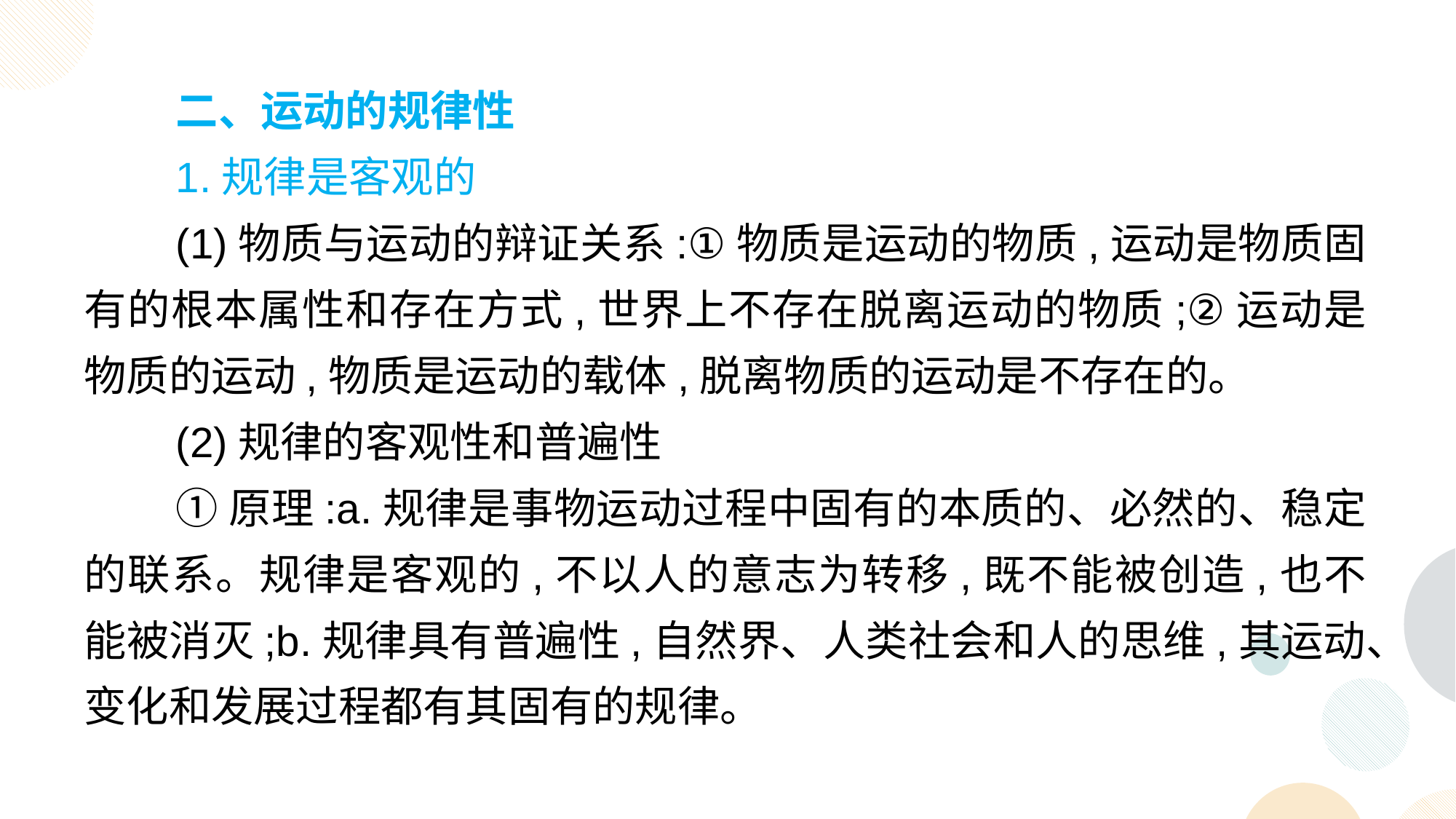

二、运动的规律性
1.规律是客观的
(1)物质与运动的辩证关系:①物质是运动的物质,运动是物质固有的根本属性和存在方式,世界上不存在脱离运动的物质;②运动是物质的运动,物质是运动的载体,脱离物质的运动是不存在的。
(2)规律的客观性和普遍性
①原理:a.规律是事物运动过程中固有的本质的、必然的、稳定的联系。规律是客观的,不以人的意志为转移,既不能被创造,也不能被消灭;b.规律具有普遍性,自然界、人类社会和人的思维,其运动、变化和发展过程都有其固有的规律。